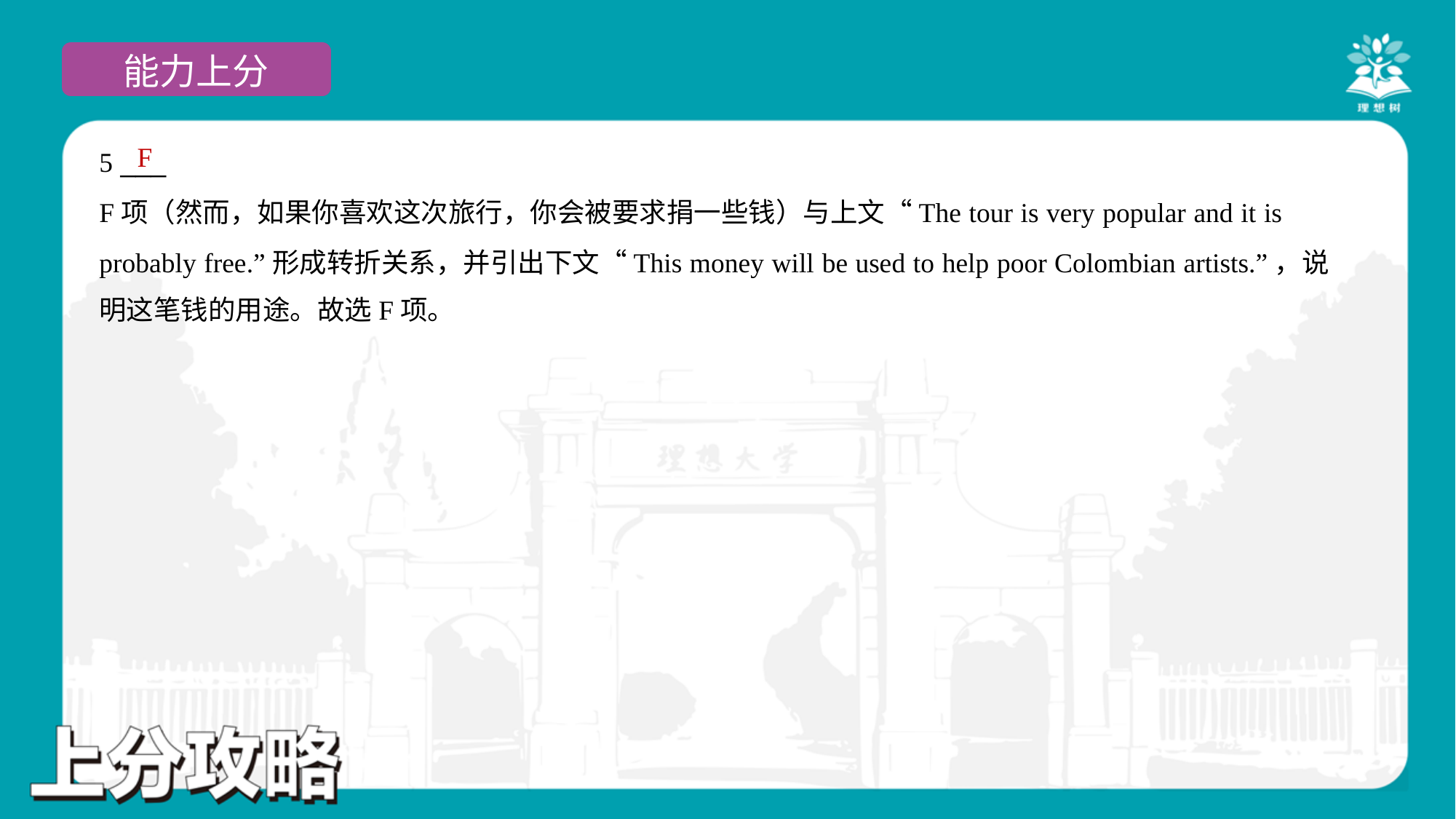

F
5 ___
F项（然而，如果你喜欢这次旅行，你会被要求捐一些钱）与上文“The tour is very popular and it is
probably free.”形成转折关系，并引出下文“This money will be used to help poor Colombian artists.”，说
明这笔钱的用途。故选F项。